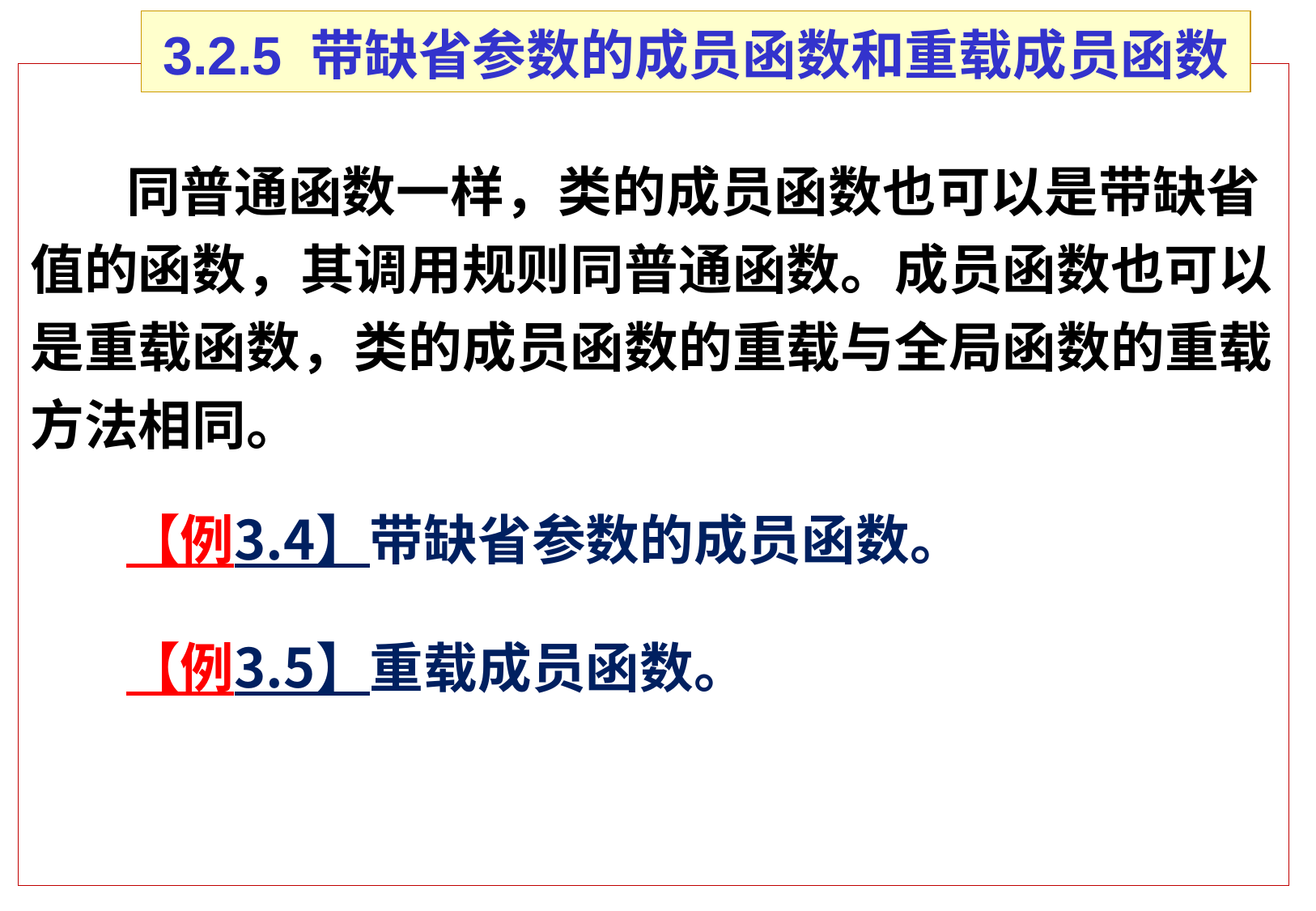

# 3.2.5 带缺省参数的成员函数和重载成员函数

同普通函数一样，类的成员函数也可以是带缺省值的函数，其调用规则同普通函数。成员函数也可以是重载函数，类的成员函数的重载与全局函数的重载方法相同。
【例3.4】带缺省参数的成员函数。
【例3.5】重载成员函数。